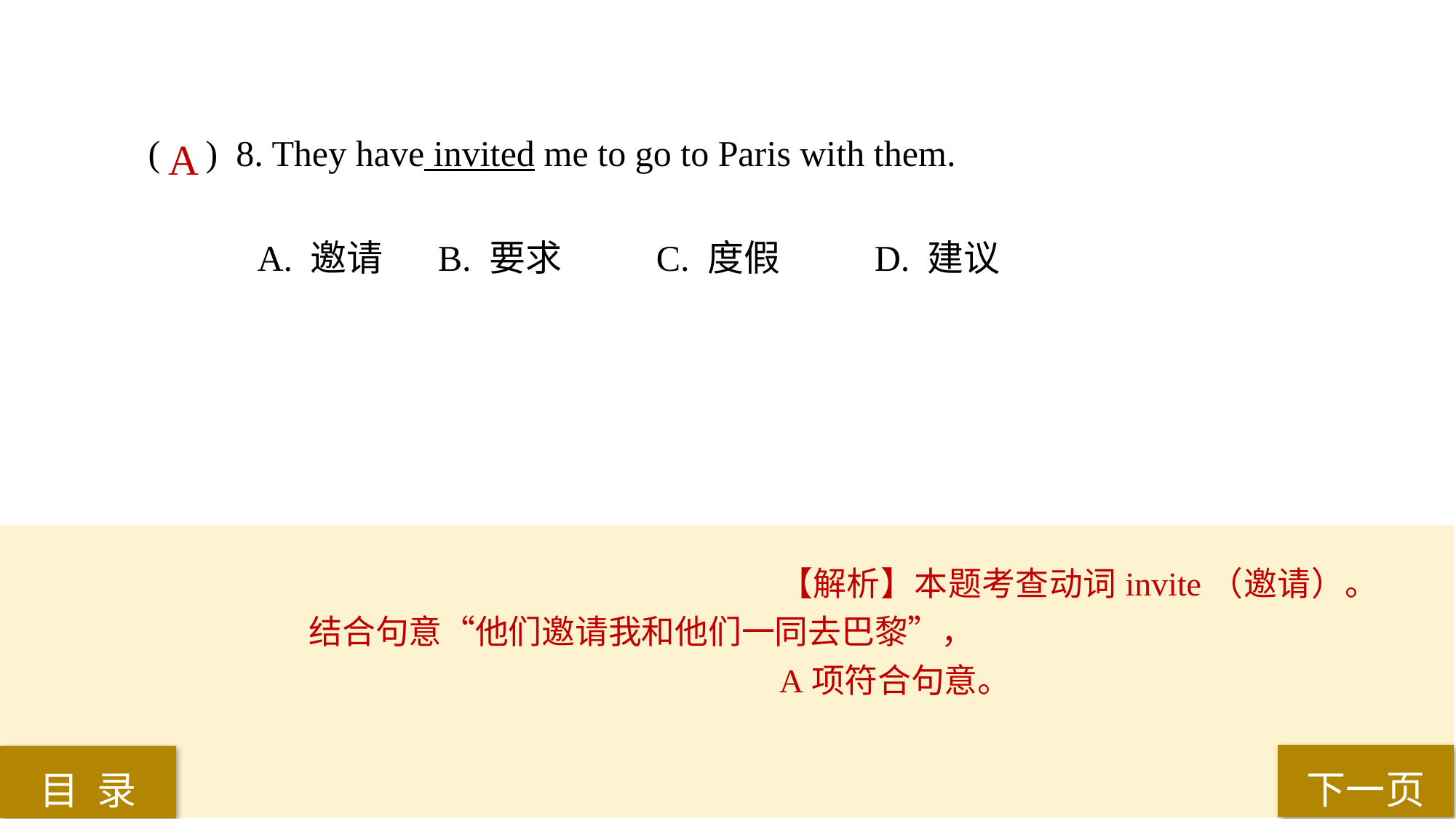

(     )  8. They have invited me to go to Paris with them.

A. 邀请	 B. 要求	 C. 度假	 D. 建议
A
【解析】本题考查动词invite（邀请）。结合句意“他们邀请我和他们一同去巴黎”，
A项符合句意。